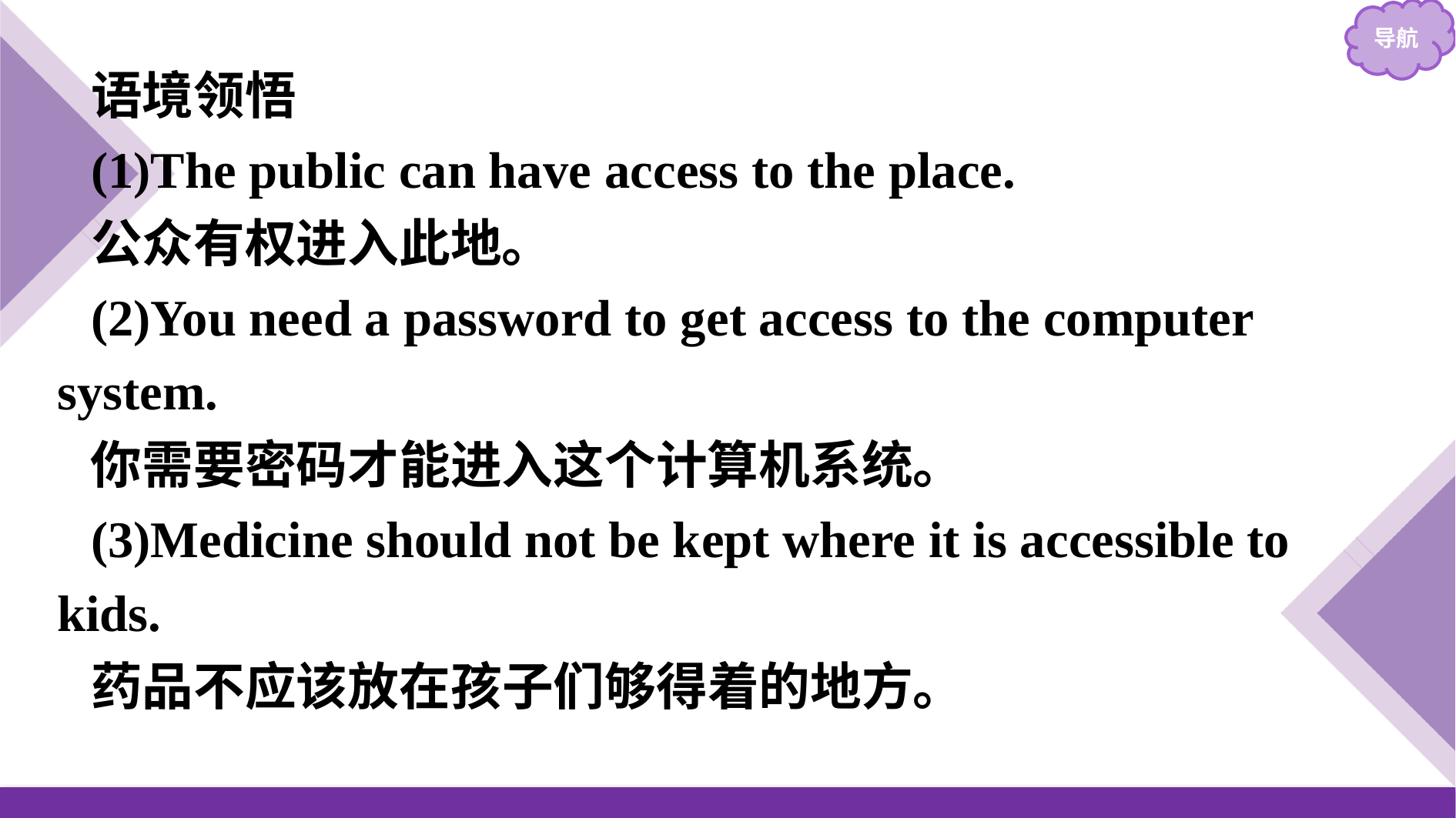

语境领悟
(1)The public can have access to the place.
公众有权进入此地。
(2)You need a password to get access to the computer system.
你需要密码才能进入这个计算机系统。
(3)Medicine should not be kept where it is accessible to kids.
药品不应该放在孩子们够得着的地方。